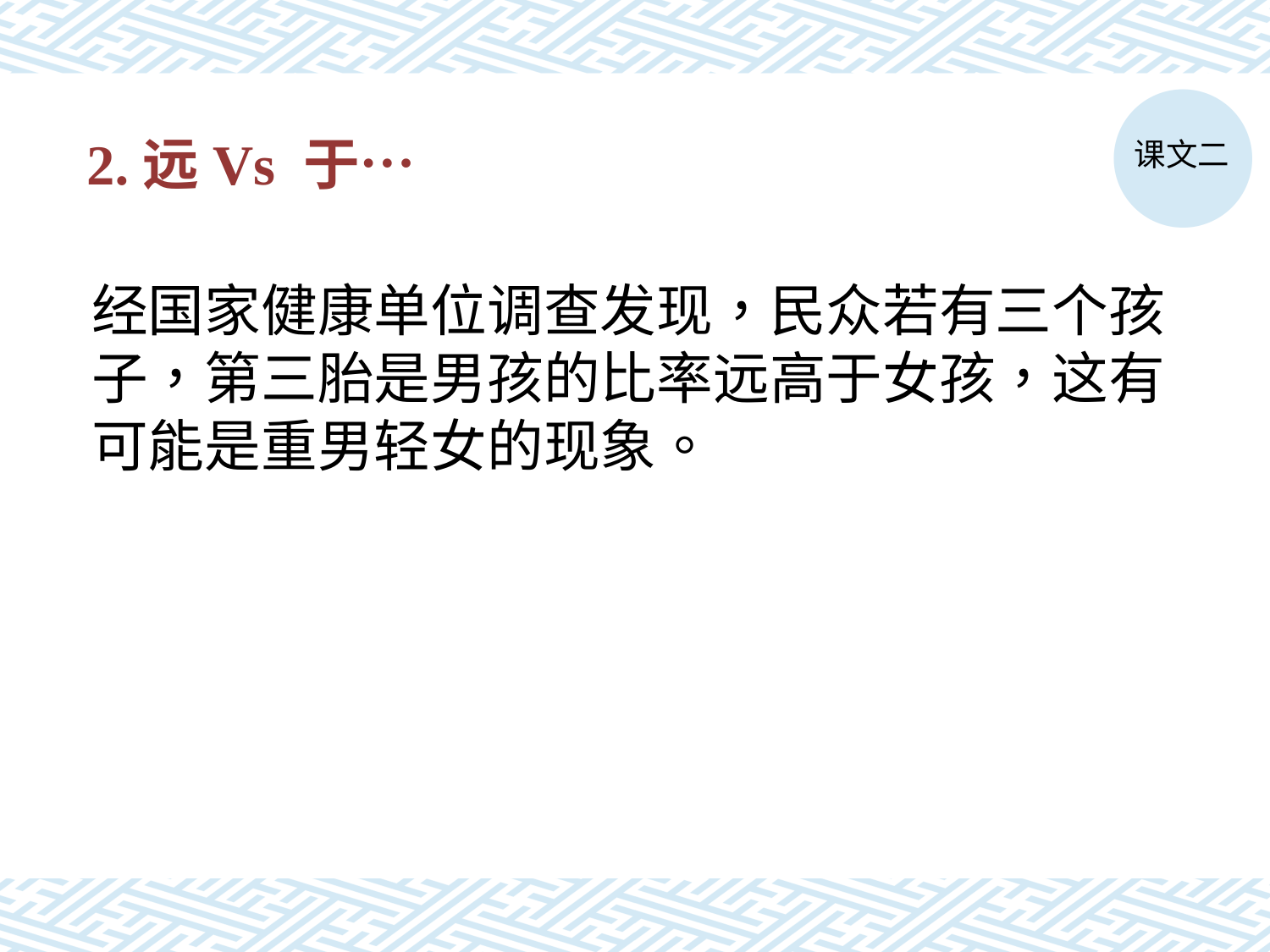

课文二
# 2.远Vs 于…
经国家健康单位调查发现，民众若有三个孩子，第三胎是男孩的比率远高于女孩，这有可能是重男轻女的现象。